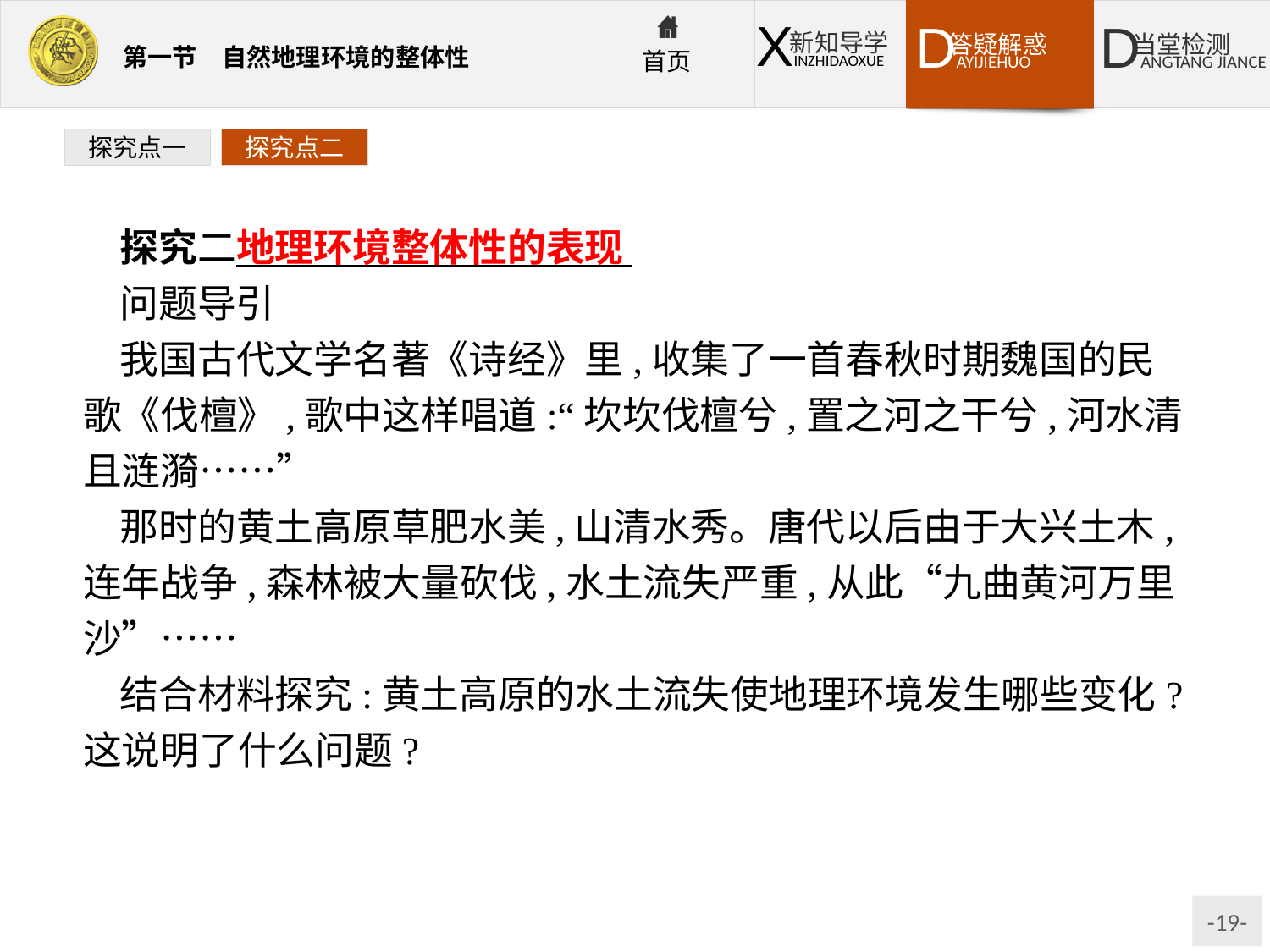

探究点一
探究点二
探究二地理环境整体性的表现
问题导引
我国古代文学名著《诗经》里,收集了一首春秋时期魏国的民歌《伐檀》,歌中这样唱道:“坎坎伐檀兮,置之河之干兮,河水清且涟漪……”
那时的黄土高原草肥水美,山清水秀。唐代以后由于大兴土木,连年战争,森林被大量砍伐,水土流失严重,从此“九曲黄河万里沙”……
结合材料探究:黄土高原的水土流失使地理环境发生哪些变化?这说明了什么问题?